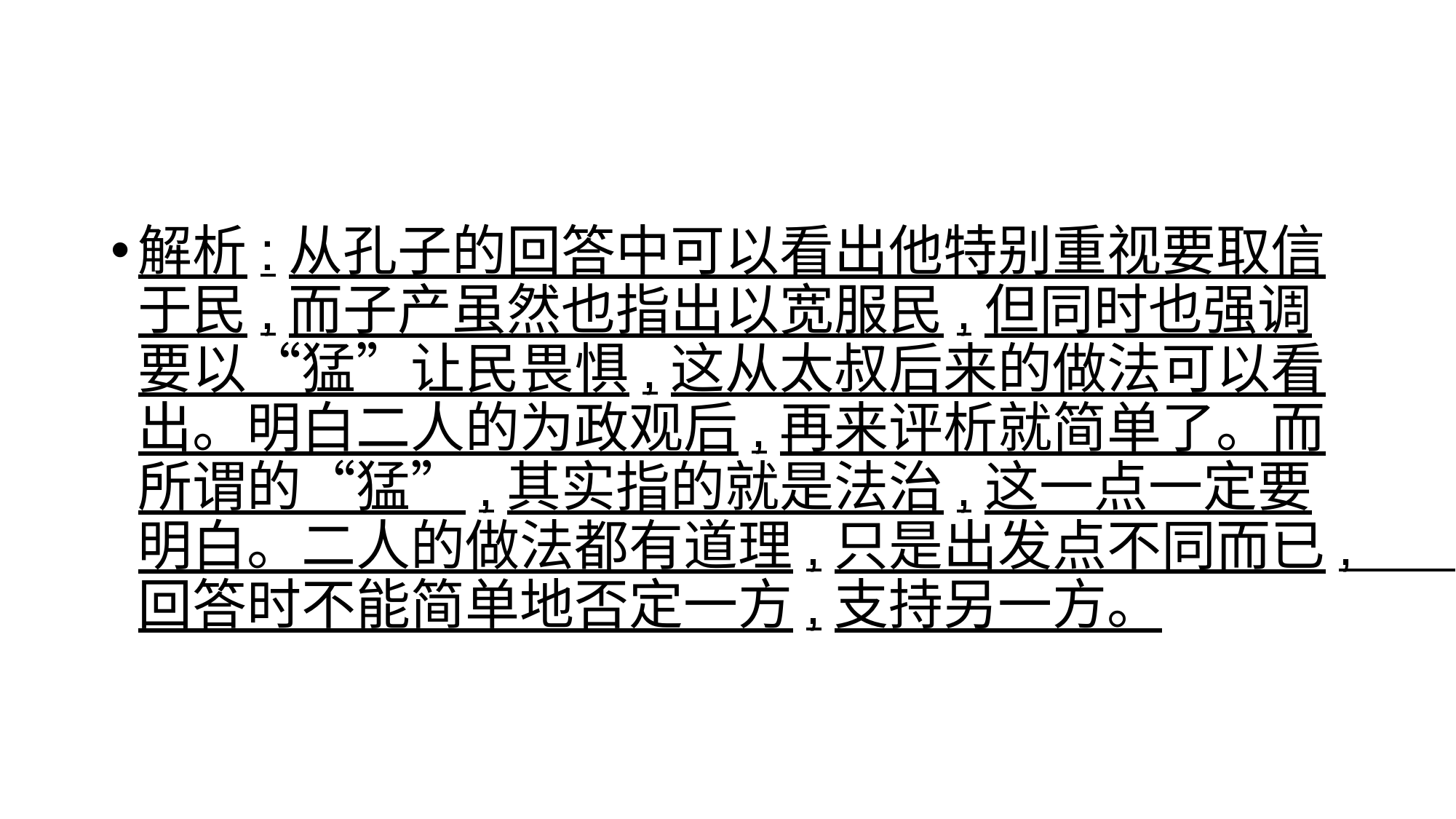

#
解析:从孔子的回答中可以看出他特别重视要取信于民,而子产虽然也指出以宽服民,但同时也强调要以“猛”让民畏惧,这从太叔后来的做法可以看出。明白二人的为政观后,再来评析就简单了。而所谓的“猛”,其实指的就是法治,这一点一定要明白。二人的做法都有道理,只是出发点不同而已,回答时不能简单地否定一方,支持另一方。